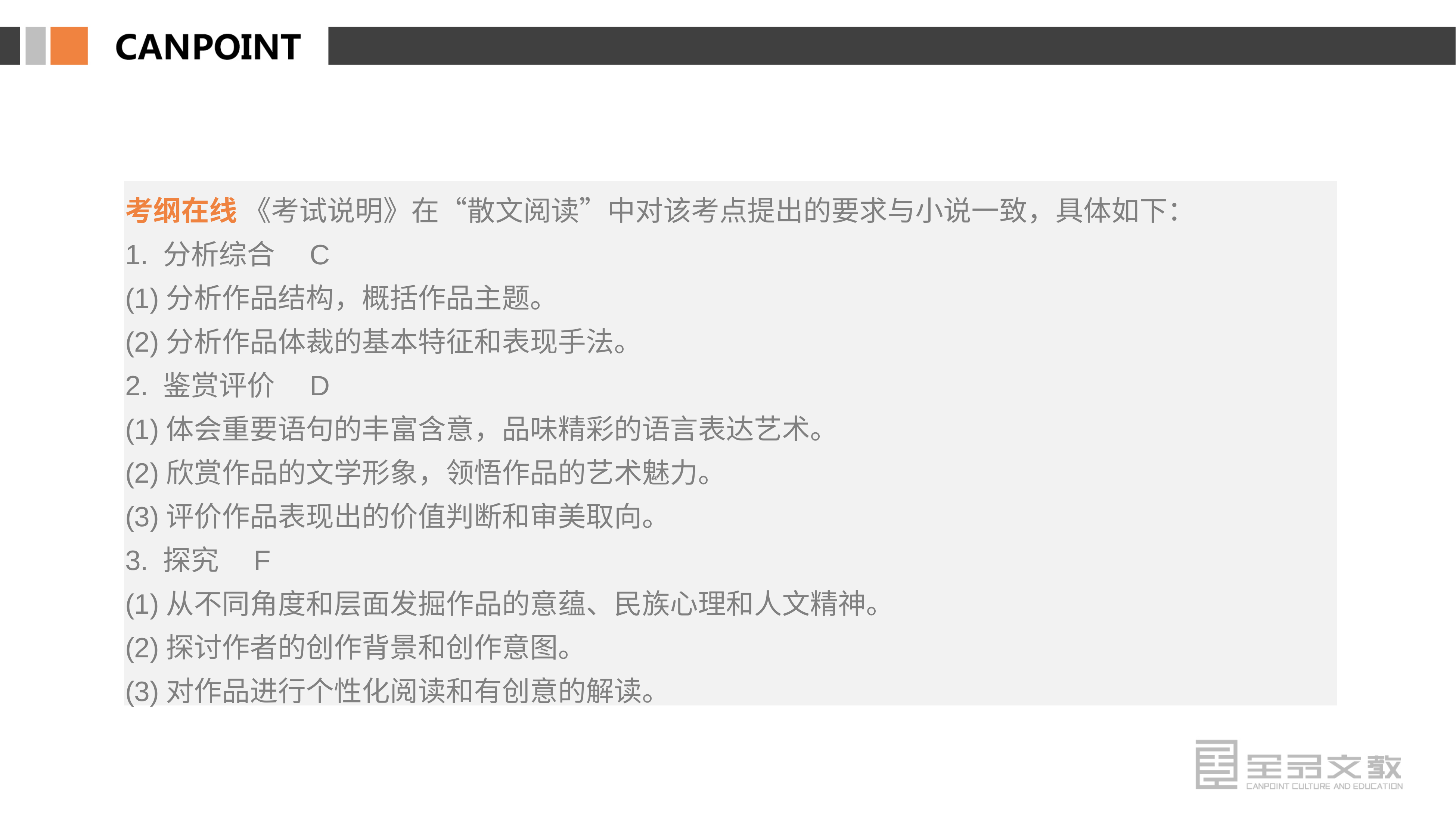

考纲在线 《考试说明》在“散文阅读”中对该考点提出的要求与小说一致，具体如下：
1. 分析综合　C
(1)分析作品结构，概括作品主题。
(2)分析作品体裁的基本特征和表现手法。
2. 鉴赏评价　D
(1)体会重要语句的丰富含意，品味精彩的语言表达艺术。
(2)欣赏作品的文学形象，领悟作品的艺术魅力。
(3)评价作品表现出的价值判断和审美取向。
3. 探究　F
(1)从不同角度和层面发掘作品的意蕴、民族心理和人文精神。
(2)探讨作者的创作背景和创作意图。
(3)对作品进行个性化阅读和有创意的解读。